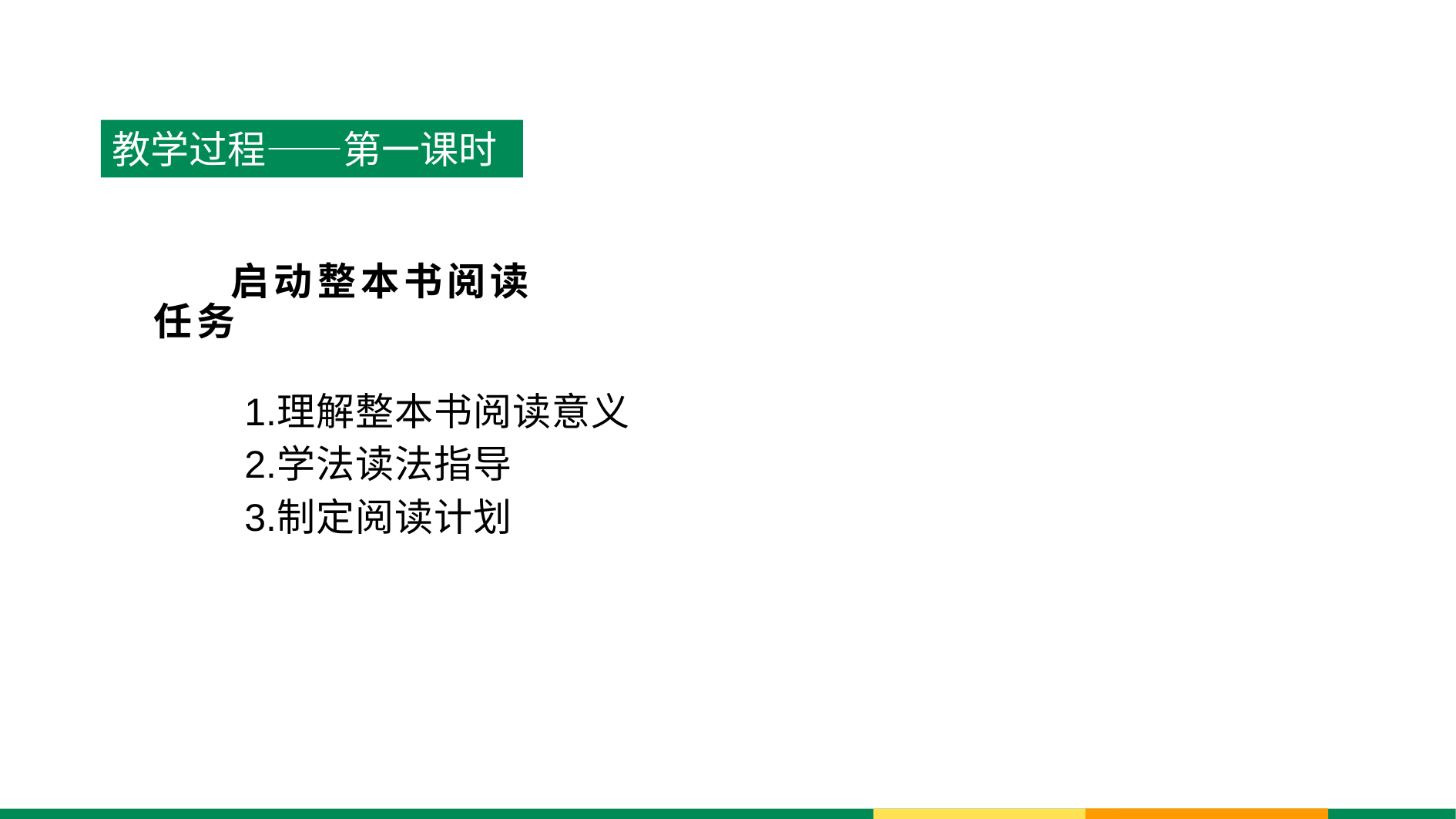

教学过程——第一课时
启动整本书阅读任务
理解整本书阅读意义
学法读法指导
制定阅读计划